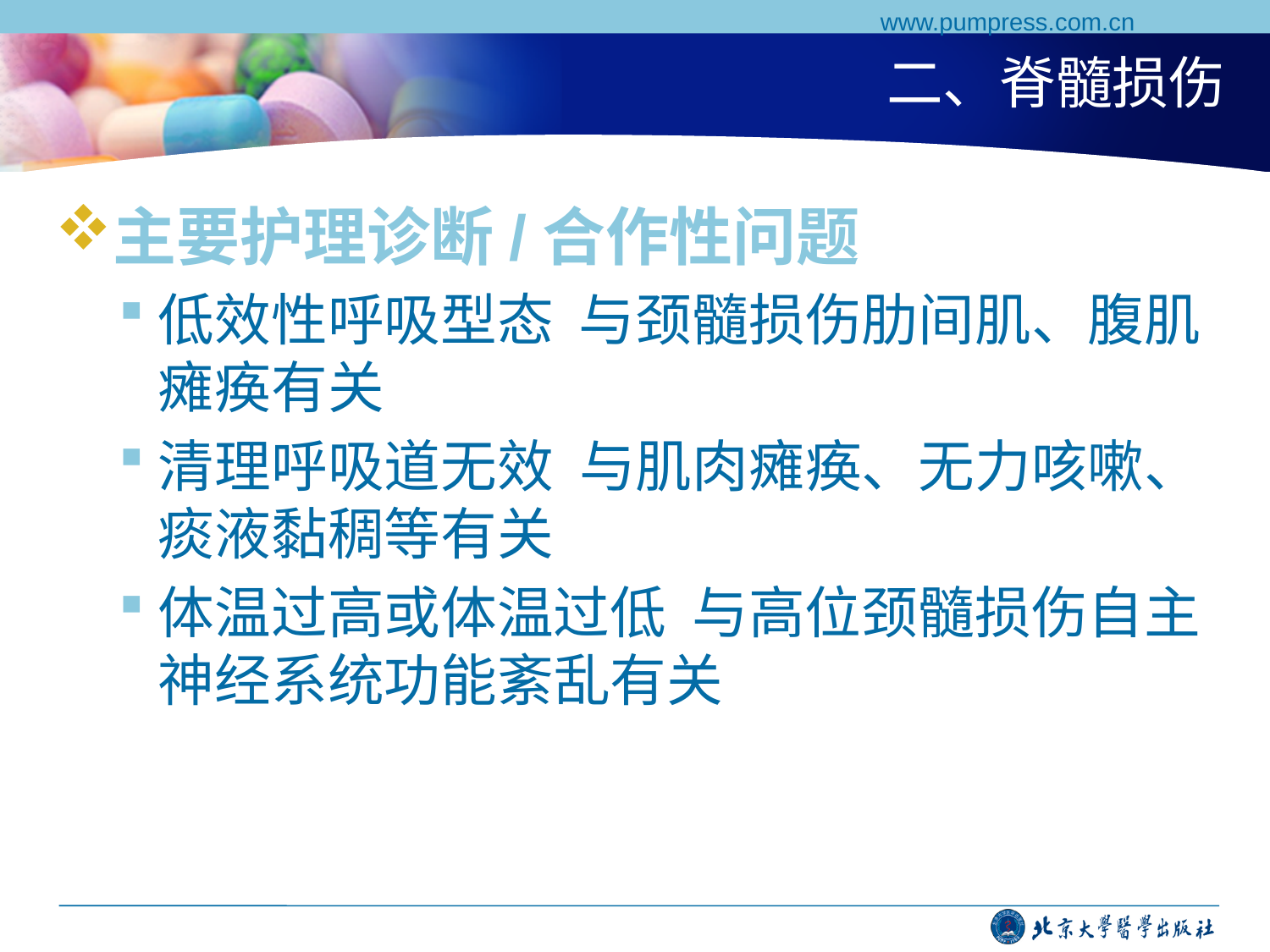

www.pumpress.com.cn
# 二、脊髓损伤
主要护理诊断/合作性问题
低效性呼吸型态  与颈髓损伤肋间肌、腹肌瘫痪有关
清理呼吸道无效  与肌肉瘫痪、无力咳嗽、痰液黏稠等有关
体温过高或体温过低  与高位颈髓损伤自主神经系统功能紊乱有关